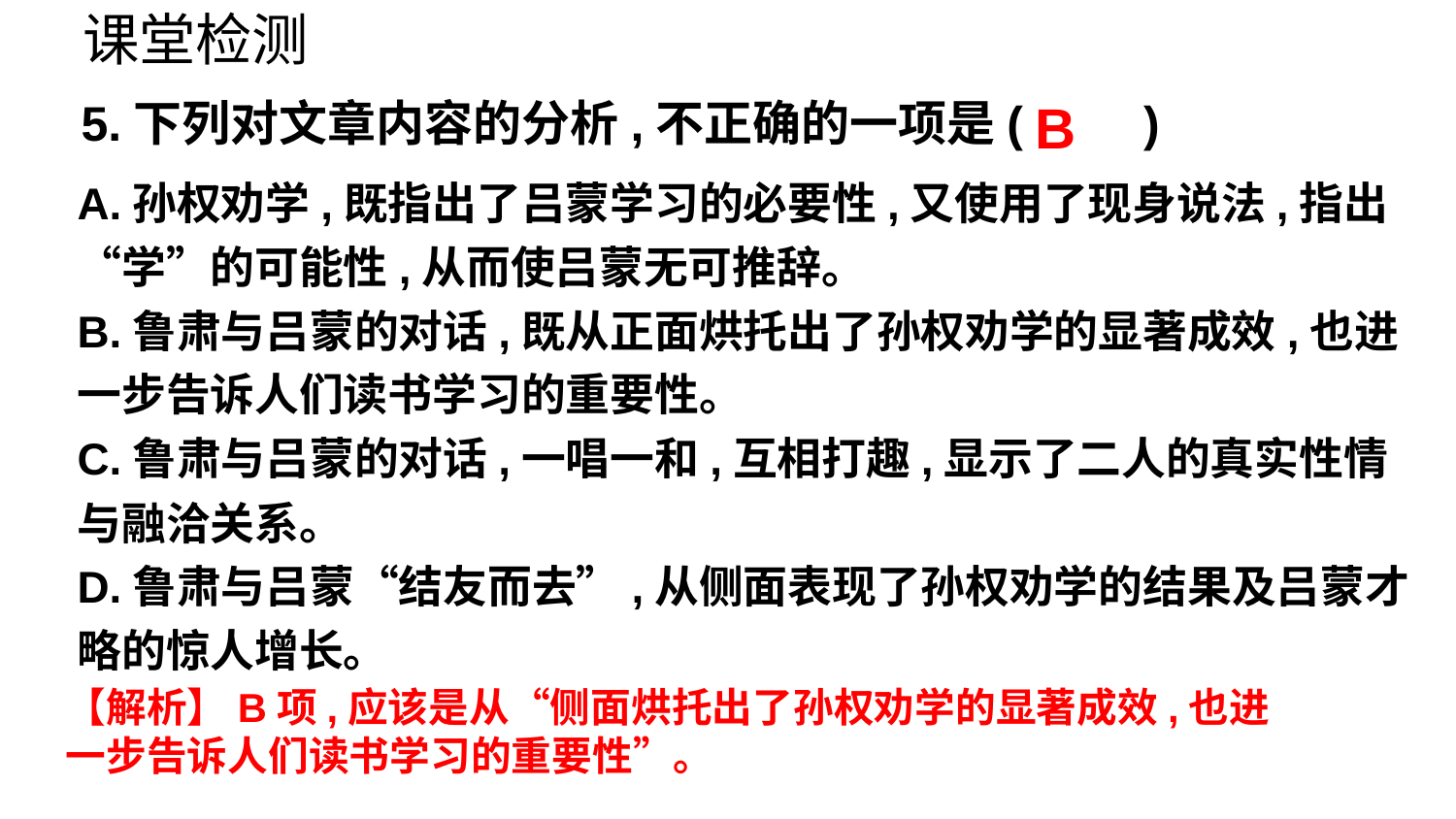

课堂检测
B
5.下列对文章内容的分析,不正确的一项是(　　)
A.孙权劝学,既指出了吕蒙学习的必要性,又使用了现身说法,指出“学”的可能性,从而使吕蒙无可推辞。
B.鲁肃与吕蒙的对话,既从正面烘托出了孙权劝学的显著成效,也进一步告诉人们读书学习的重要性。
C.鲁肃与吕蒙的对话,一唱一和,互相打趣,显示了二人的真实性情与融洽关系。
D.鲁肃与吕蒙“结友而去”,从侧面表现了孙权劝学的结果及吕蒙才略的惊人增长。
【解析】B项,应该是从“侧面烘托出了孙权劝学的显著成效,也进一步告诉人们读书学习的重要性”。